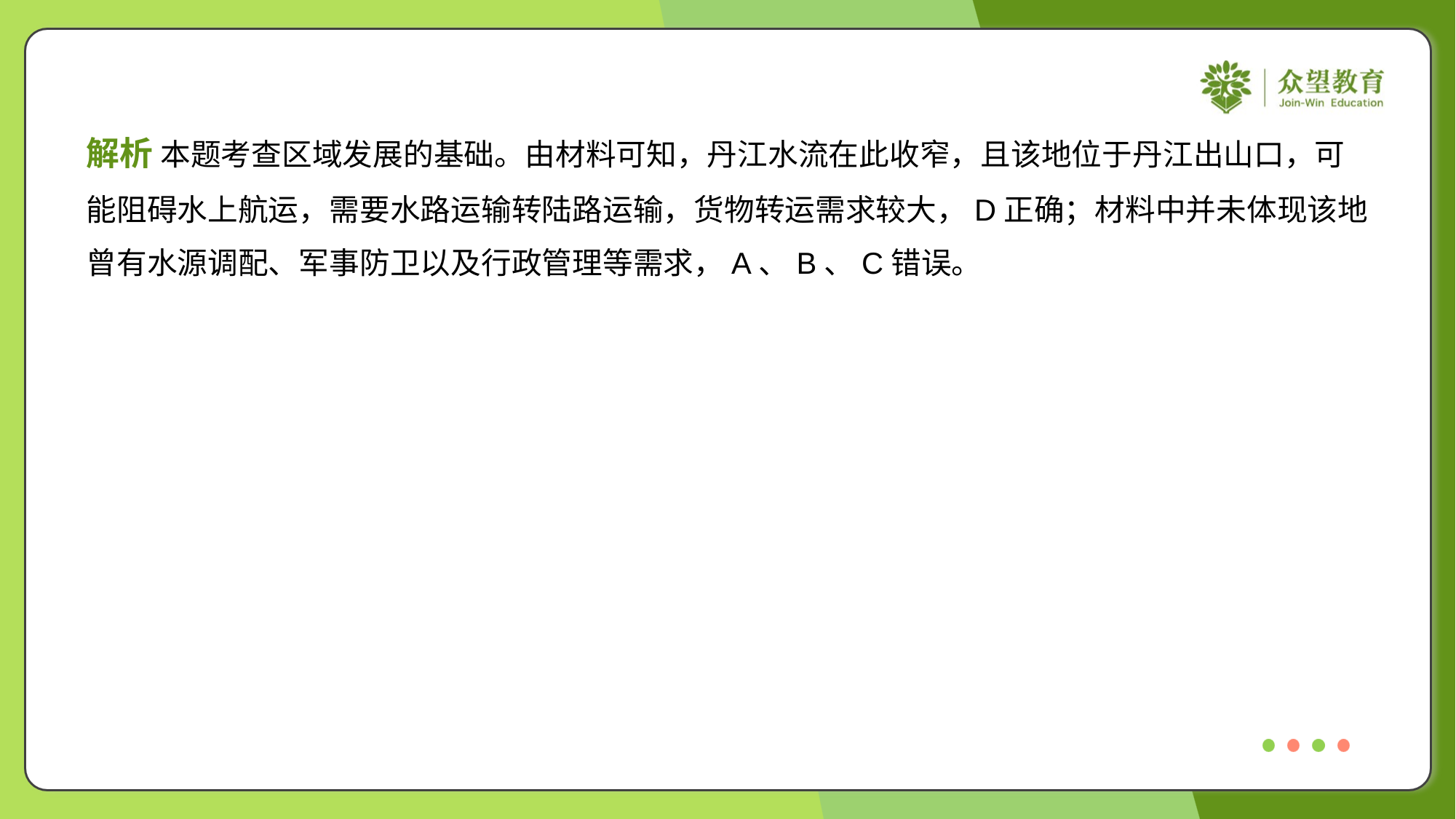

解析 本题考查区域发展的基础。由材料可知，丹江水流在此收窄，且该地位于丹江出山口，可
能阻碍水上航运，需要水路运输转陆路运输，货物转运需求较大，D正确；材料中并未体现该地
曾有水源调配、军事防卫以及行政管理等需求，A、B、C错误。